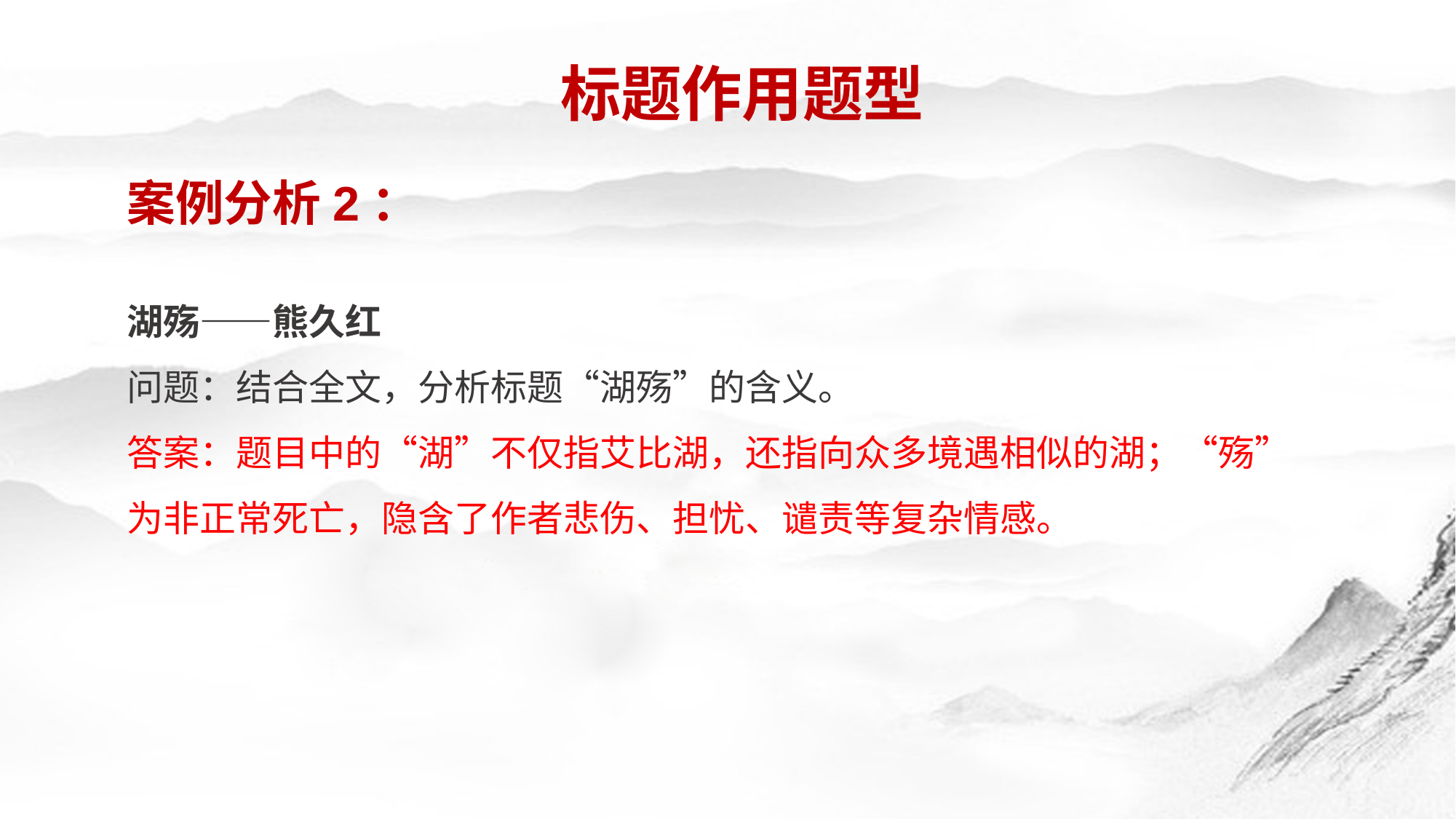

标题作用题型
案例分析2：
湖殇——熊久红
问题：结合全文，分析标题“湖殇”的含义。
答案：题目中的“湖”不仅指艾比湖，还指向众多境遇相似的湖；“殇”为非正常死亡，隐含了作者悲伤、担忧、谴责等复杂情感。